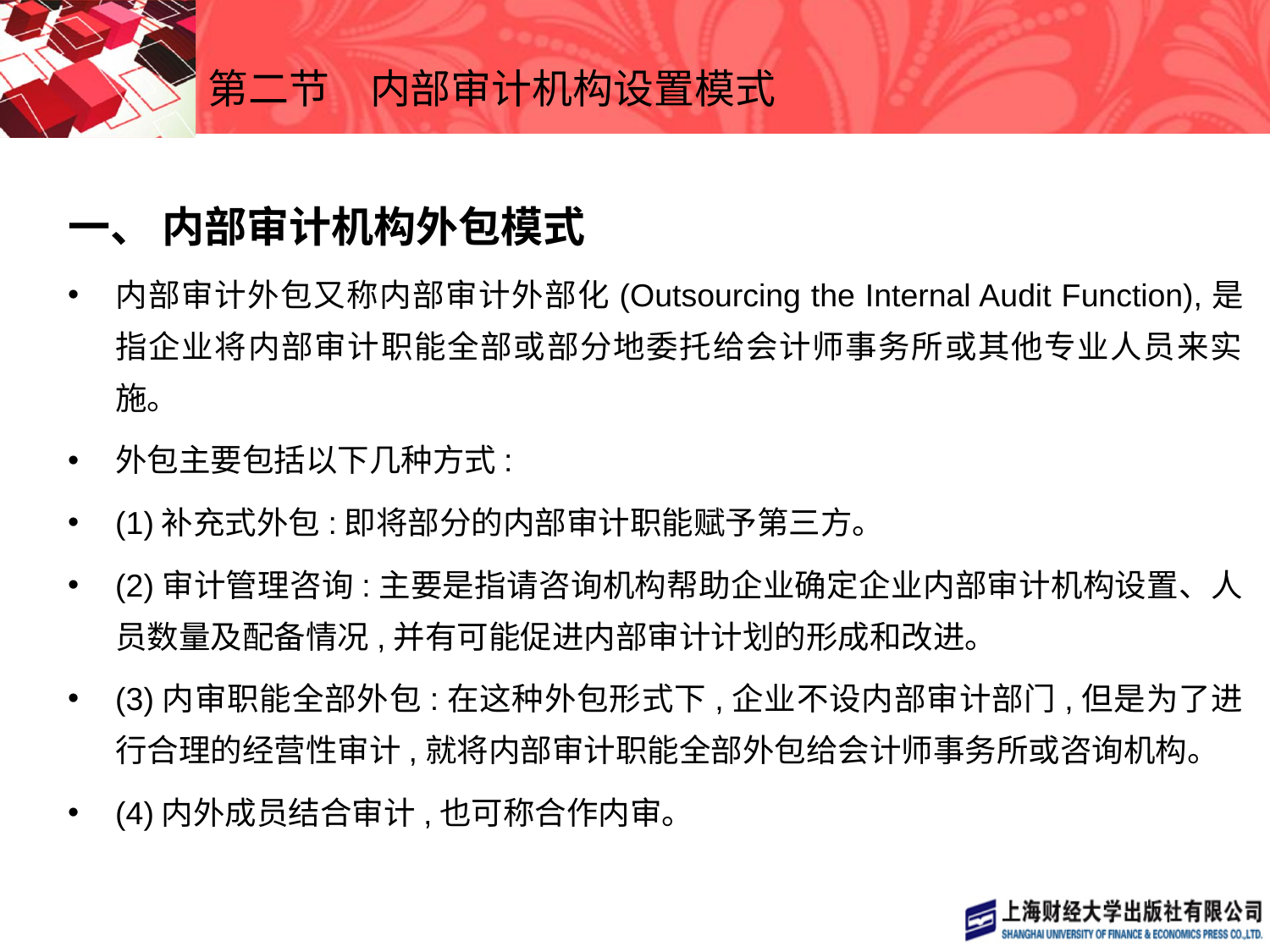

# 第二节　内部审计机构设置模式
一、 内部审计机构外包模式
内部审计外包又称内部审计外部化(Outsourcing the Internal Audit Function),是指企业将内部审计职能全部或部分地委托给会计师事务所或其他专业人员来实施。
外包主要包括以下几种方式:
(1)补充式外包:即将部分的内部审计职能赋予第三方。
(2)审计管理咨询:主要是指请咨询机构帮助企业确定企业内部审计机构设置、人员数量及配备情况,并有可能促进内部审计计划的形成和改进。
(3)内审职能全部外包:在这种外包形式下,企业不设内部审计部门,但是为了进行合理的经营性审计,就将内部审计职能全部外包给会计师事务所或咨询机构。
(4)内外成员结合审计,也可称合作内审。